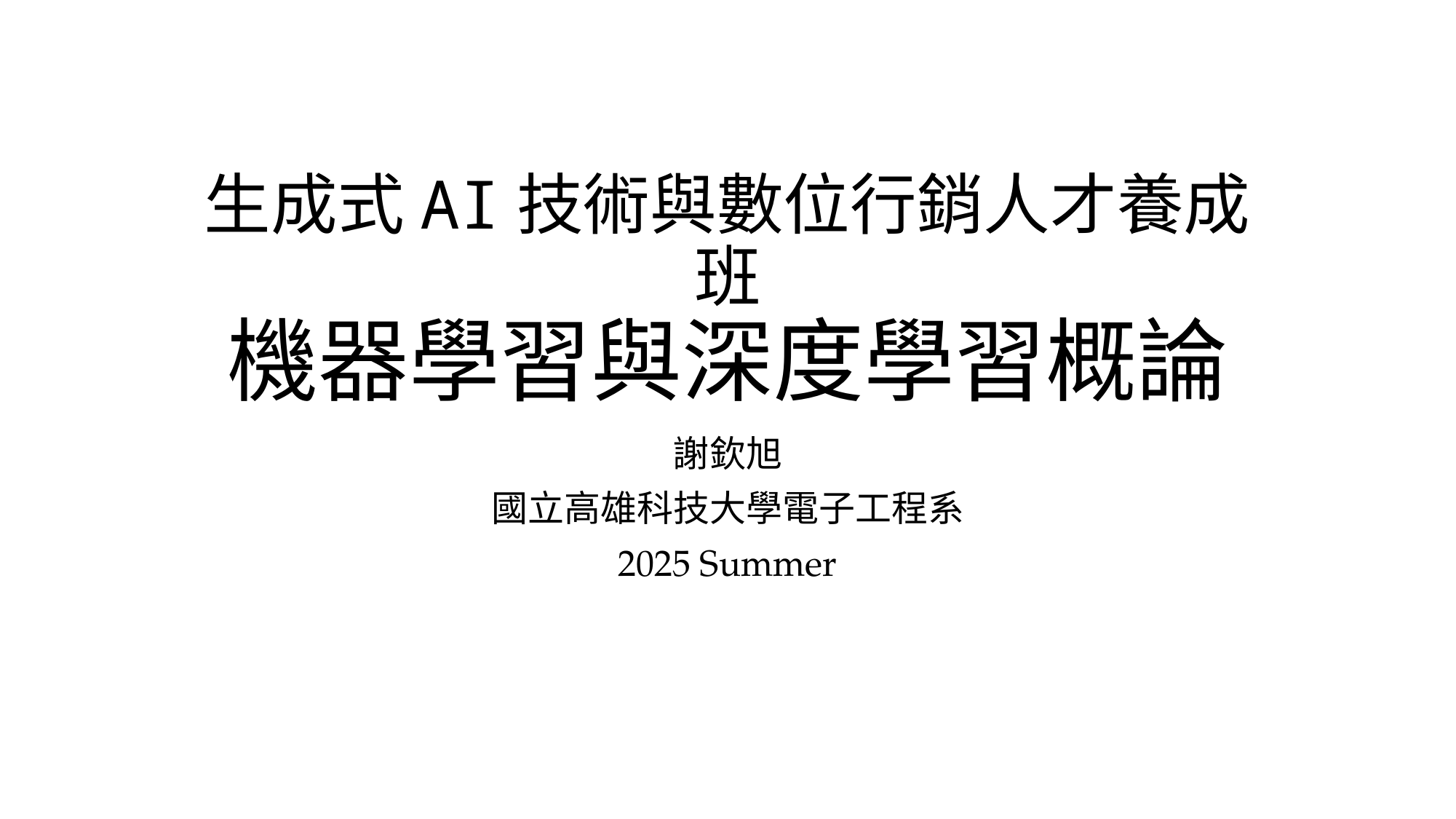

# 生成式AI技術與數位行銷人才養成班 機器學習與深度學習概論
謝欽旭
國立高雄科技大學電子工程系
2025 Summer